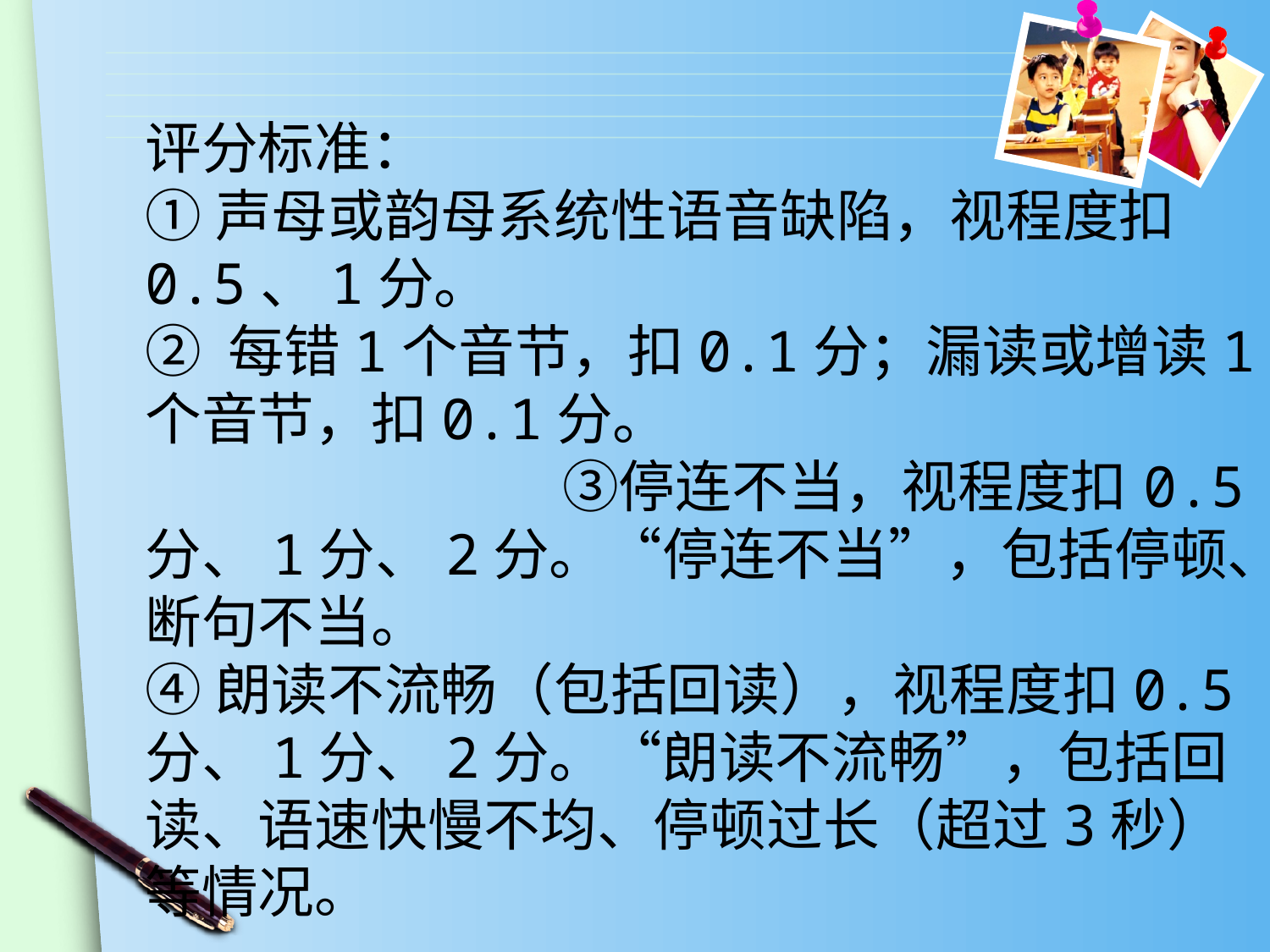

评分标准：
①声母或韵母系统性语音缺陷，视程度扣0.5、1分。
② 每错1个音节，扣0.1分；漏读或增读1个音节，扣0.1分。                                                                                ③停连不当，视程度扣0.5分、1分、2分。“停连不当”，包括停顿、断句不当。
④朗读不流畅（包括回读），视程度扣0.5分、1分、2分。“朗读不流畅”，包括回读、语速快慢不均、停顿过长（超过3秒）等情况。